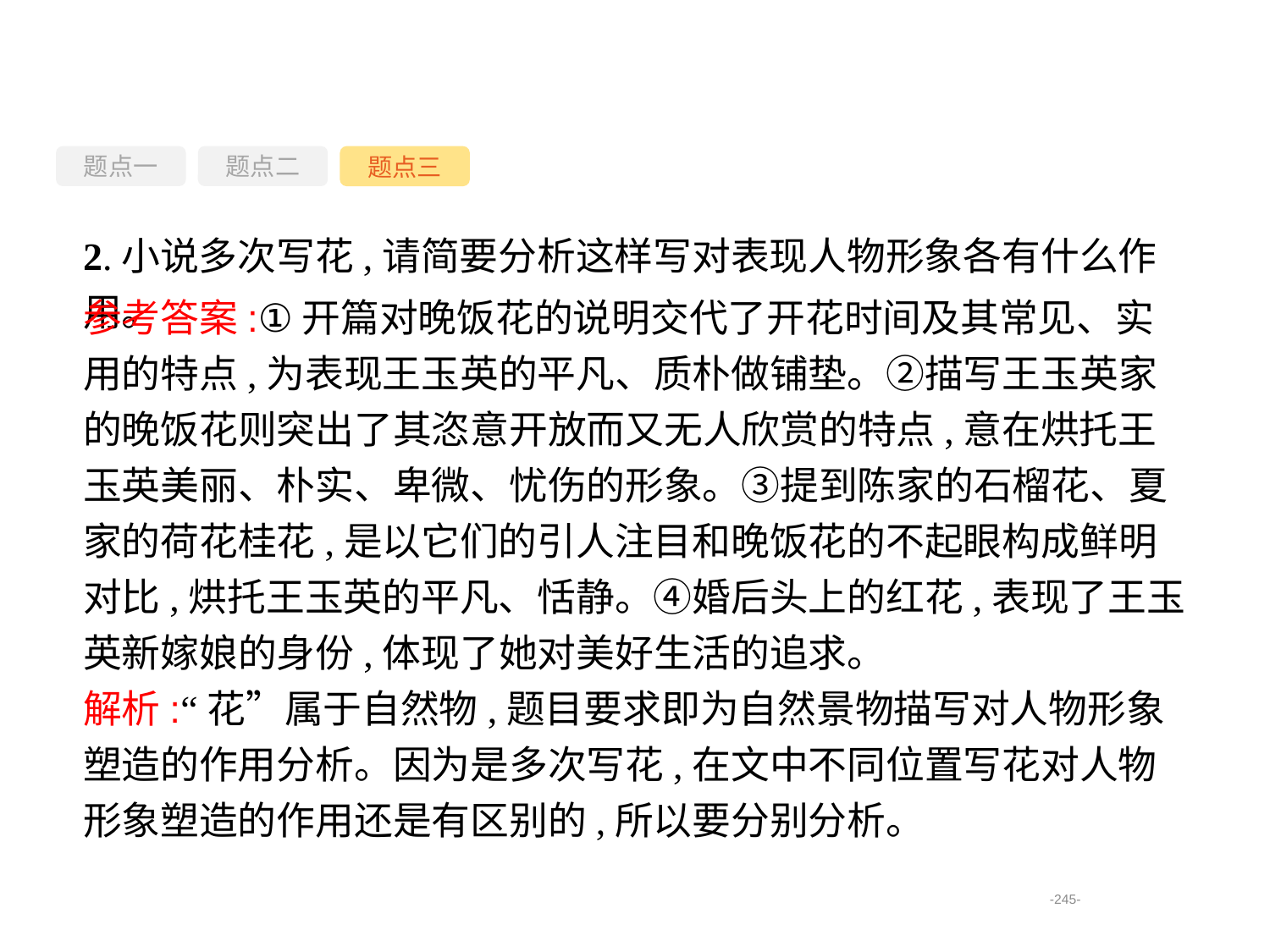

题点一
题点三
题点二
2.小说多次写花,请简要分析这样写对表现人物形象各有什么作用。
参考答案:①开篇对晚饭花的说明交代了开花时间及其常见、实用的特点,为表现王玉英的平凡、质朴做铺垫。②描写王玉英家的晚饭花则突出了其恣意开放而又无人欣赏的特点,意在烘托王玉英美丽、朴实、卑微、忧伤的形象。③提到陈家的石榴花、夏家的荷花桂花,是以它们的引人注目和晚饭花的不起眼构成鲜明对比,烘托王玉英的平凡、恬静。④婚后头上的红花,表现了王玉英新嫁娘的身份,体现了她对美好生活的追求。
解析:“花”属于自然物,题目要求即为自然景物描写对人物形象塑造的作用分析。因为是多次写花,在文中不同位置写花对人物形象塑造的作用还是有区别的,所以要分别分析。
-245-